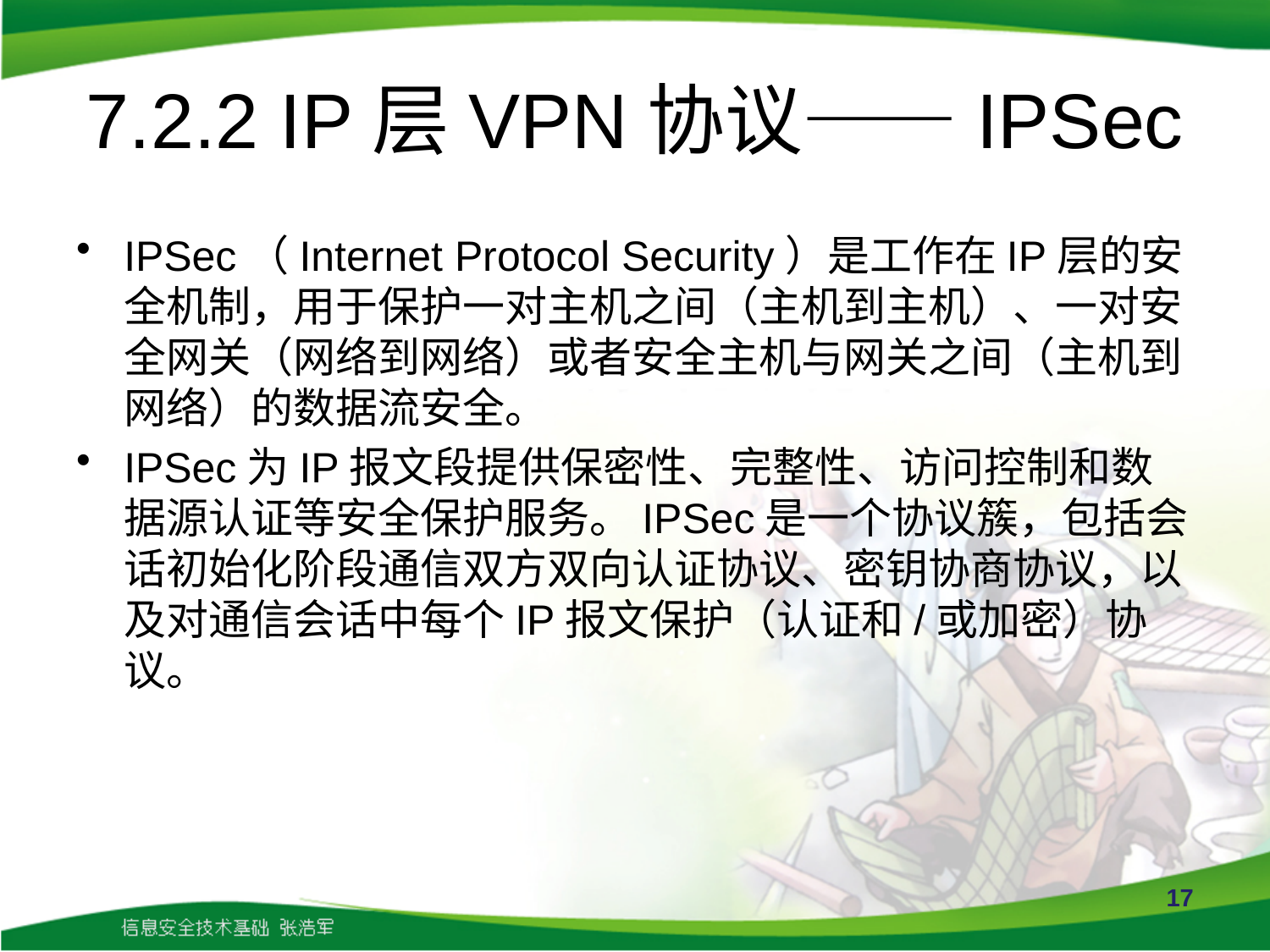

# 7.2.2 IP层VPN协议——IPSec
IPSec（Internet Protocol Security）是工作在IP层的安全机制，用于保护一对主机之间（主机到主机）、一对安全网关（网络到网络）或者安全主机与网关之间（主机到网络）的数据流安全。
IPSec为IP报文段提供保密性、完整性、访问控制和数据源认证等安全保护服务。IPSec是一个协议簇，包括会话初始化阶段通信双方双向认证协议、密钥协商协议，以及对通信会话中每个IP报文保护（认证和/或加密）协议。
17